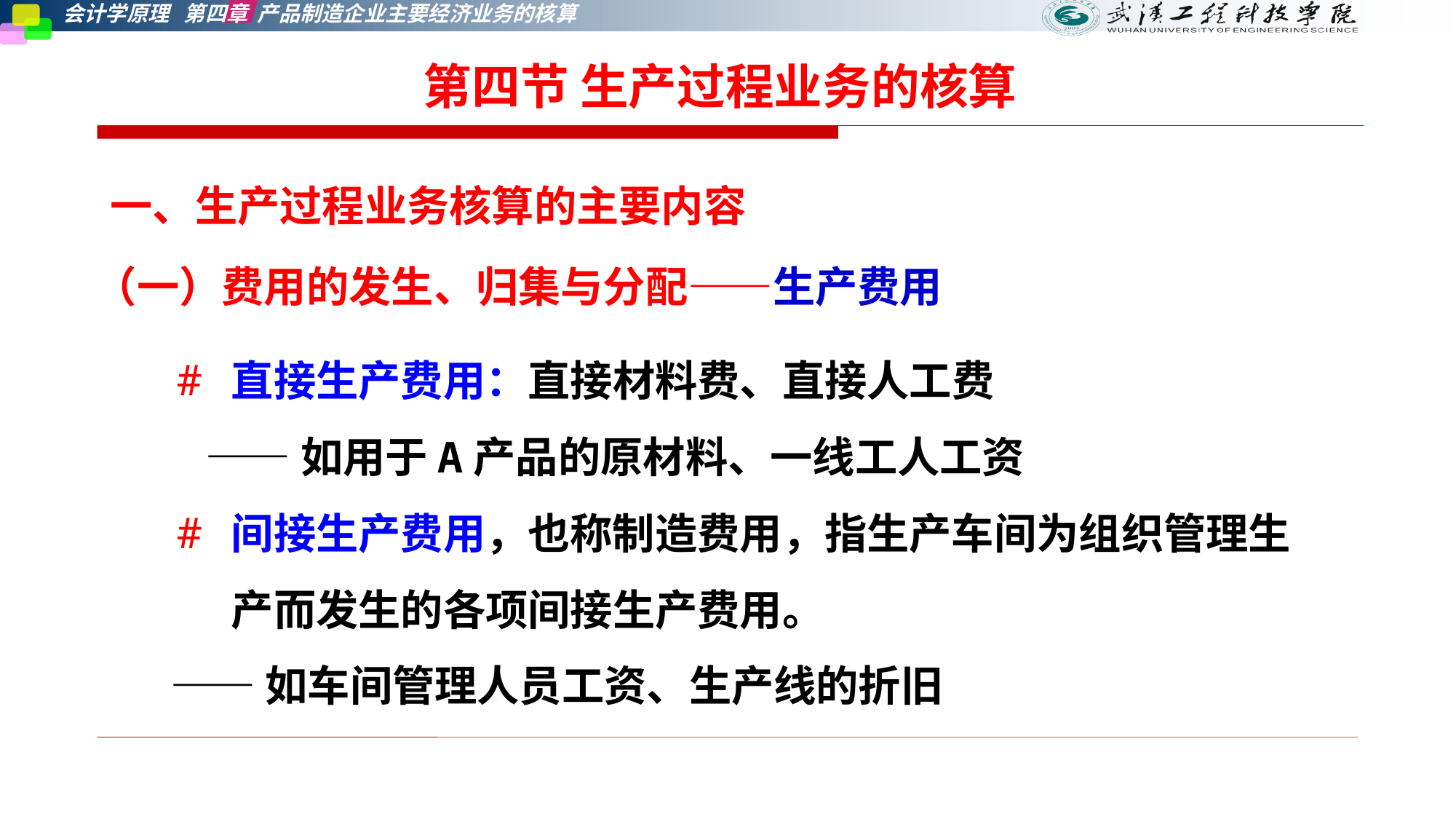

第四节 生产过程业务的核算
一、生产过程业务核算的主要内容
（一）费用的发生、归集与分配——生产费用
直接生产费用：直接材料费、直接人工费
   ——如用于A产品的原材料、一线工人工资
间接生产费用，也称制造费用，指生产车间为组织管理生产而发生的各项间接生产费用。
     ——如车间管理人员工资、生产线的折旧